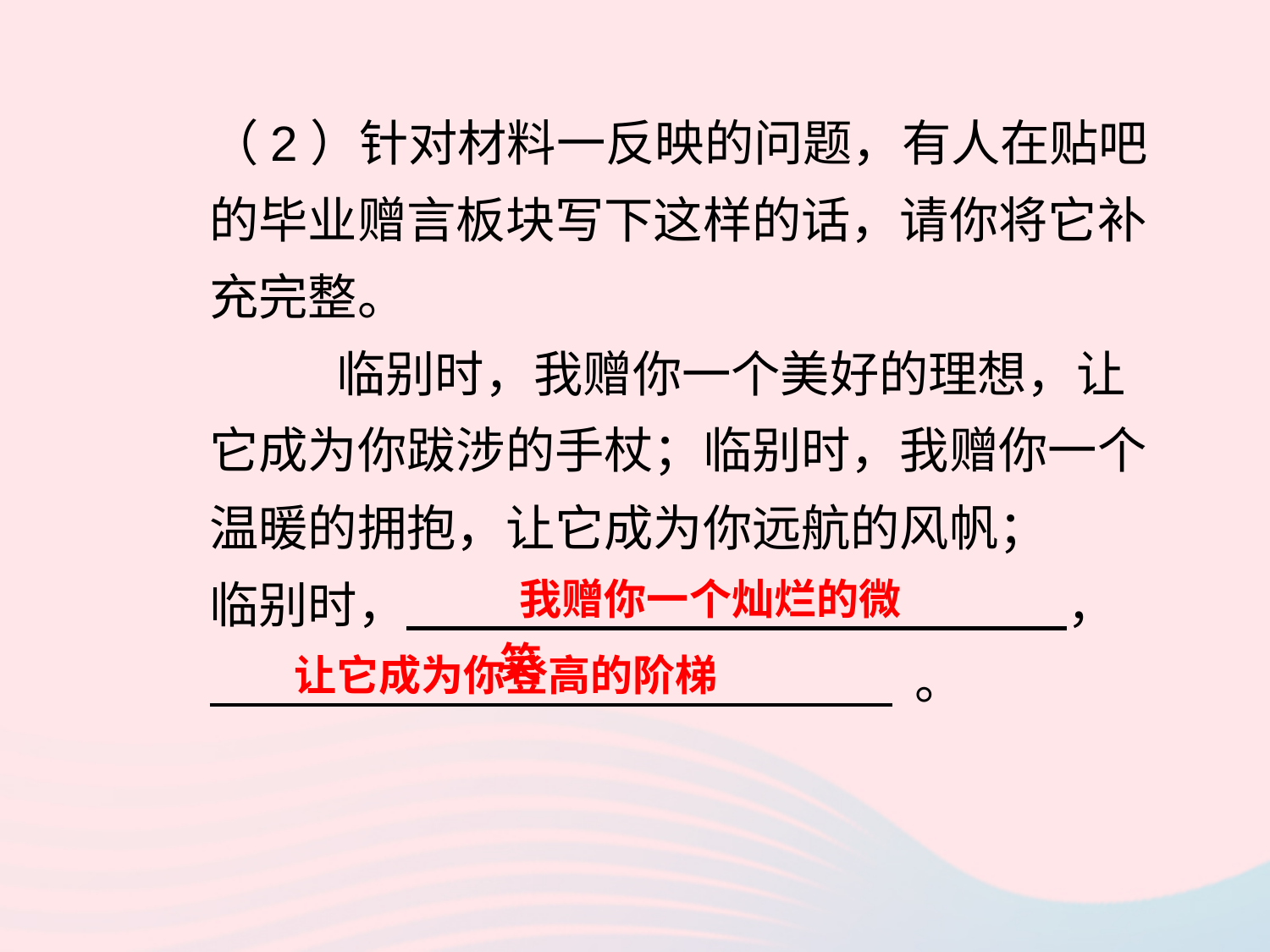

（2）针对材料一反映的问题，有人在贴吧的毕业赠言板块写下这样的话，请你将它补充完整。
	临别时，我赠你一个美好的理想，让它成为你跋涉的手杖；临别时，我赠你一个温暖的拥抱，让它成为你远航的风帆；
临别时，                                                            ，
                                                               。
 我赠你一个灿烂的微笑
让它成为你登高的阶梯